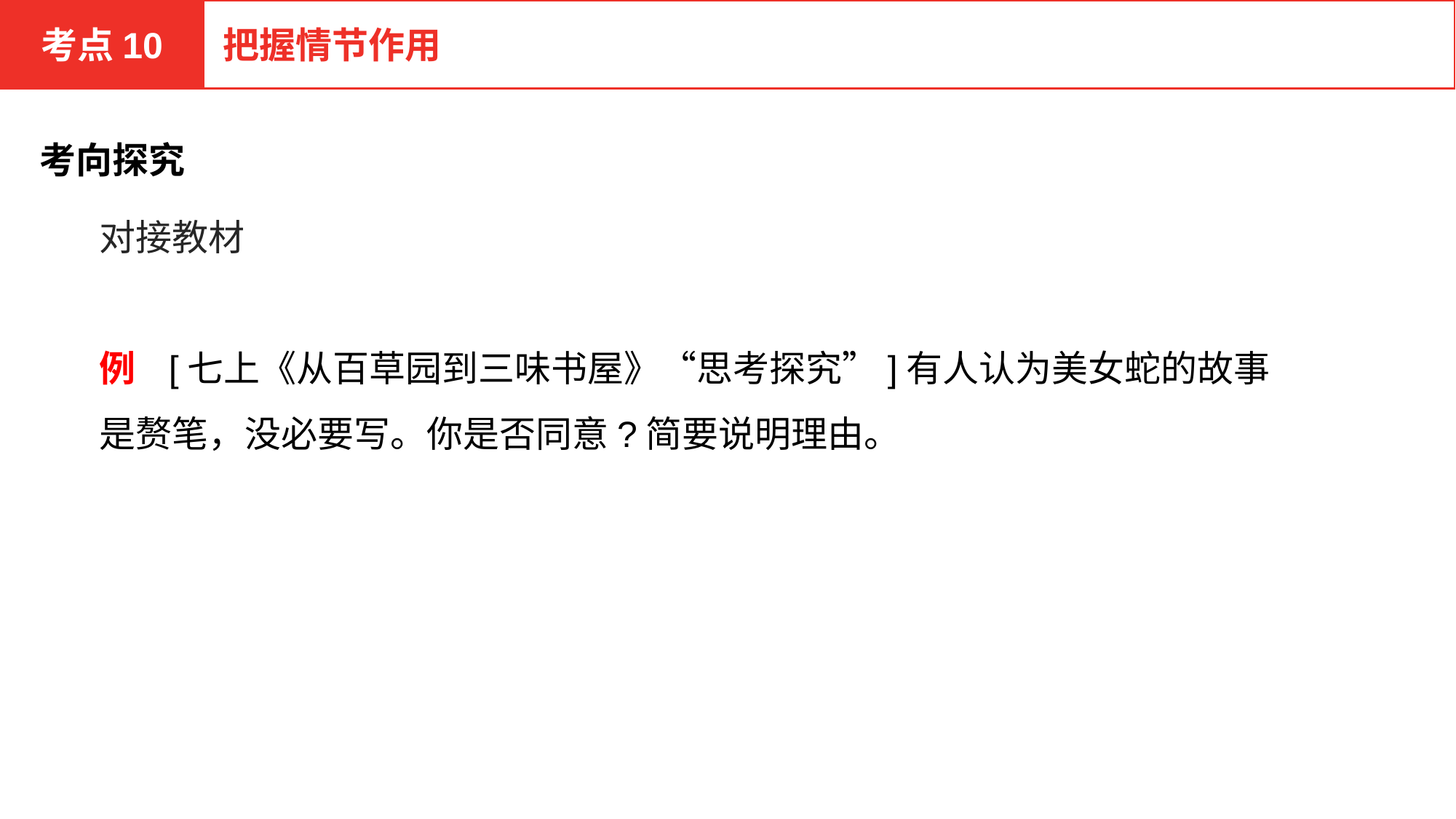

考点10
把握情节作用
考向探究
对接教材

例   [七上《从百草园到三味书屋》“思考探究”]有人认为美女蛇的故事是赘笔，没必要写。你是否同意?简要说明理由。